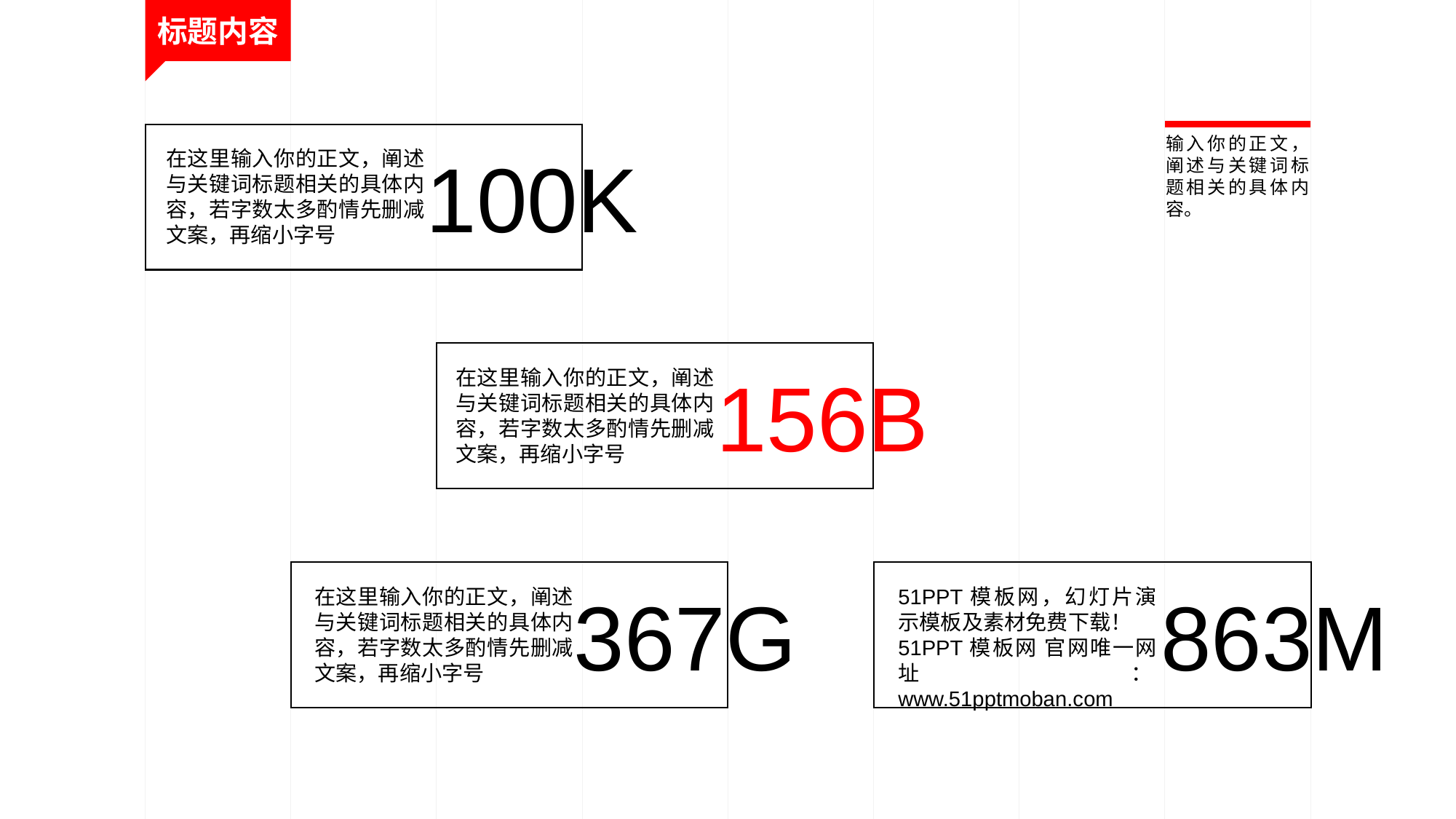

标题内容

输入你的正文，阐述与关键词标题相关的具体内容。
在这里输入你的正文，阐述与关键词标题相关的具体内容，若字数太多酌情先删减文案，再缩小字号
100K

在这里输入你的正文，阐述与关键词标题相关的具体内容，若字数太多酌情先删减文案，再缩小字号
156B

在这里输入你的正文，阐述与关键词标题相关的具体内容，若字数太多酌情先删减文案，再缩小字号
367G
51PPT模板网，幻灯片演示模板及素材免费下载！
51PPT模板网 官网唯一网址：www.51pptmoban.com
863M